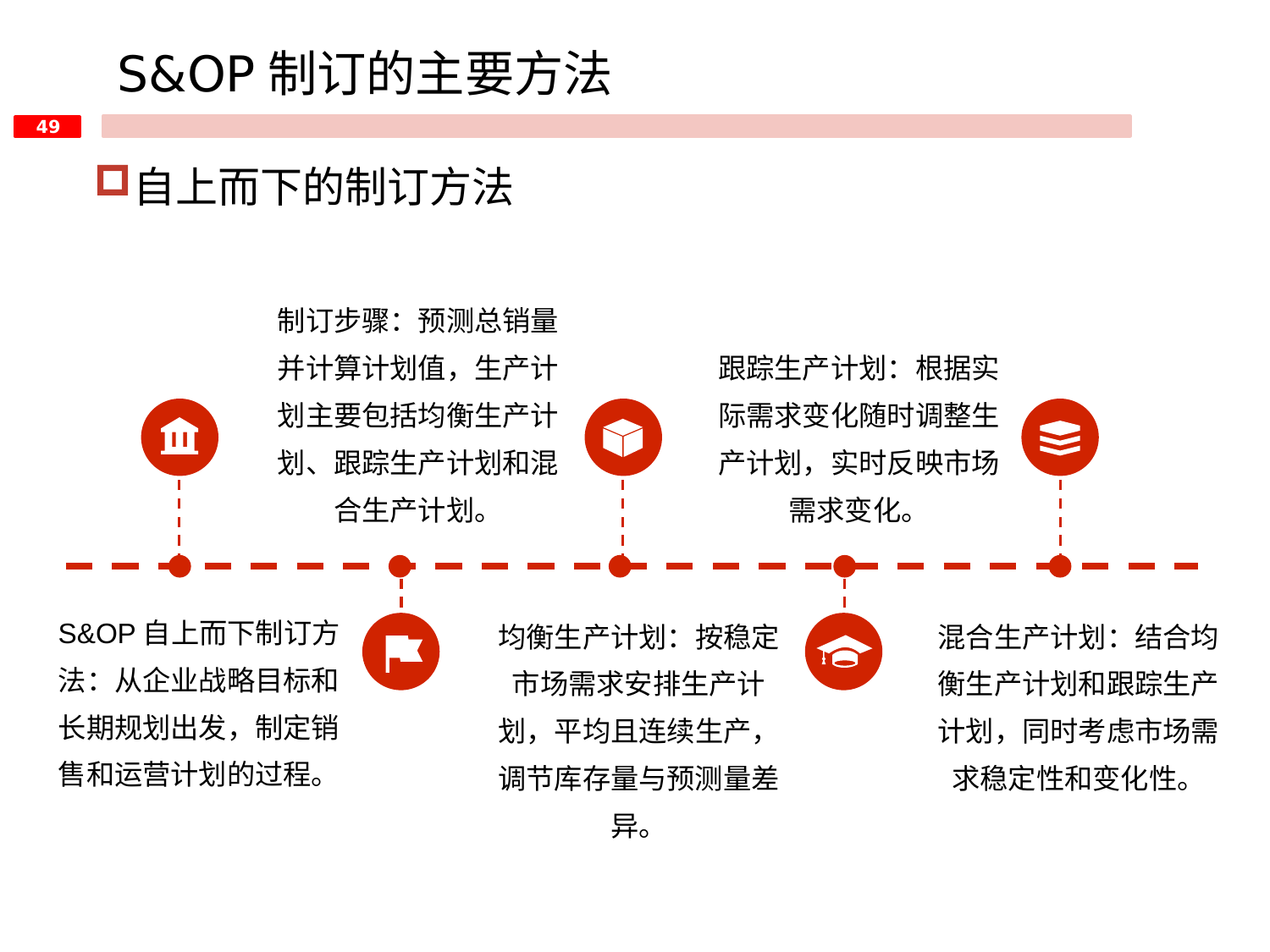

S&OP制订的主要方法
49
自上而下的制订方法
制订步骤：预测总销量并计算计划值，生产计划主要包括均衡生产计划、跟踪生产计划和混合生产计划。
跟踪生产计划：根据实际需求变化随时调整生产计划，实时反映市场需求变化。

S&OP自上而下制订方法：从企业战略目标和长期规划出发，制定销售和运营计划的过程。
均衡生产计划：按稳定市场需求安排生产计划，平均且连续生产，调节库存量与预测量差异。
混合生产计划：结合均衡生产计划和跟踪生产计划，同时考虑市场需求稳定性和变化性。